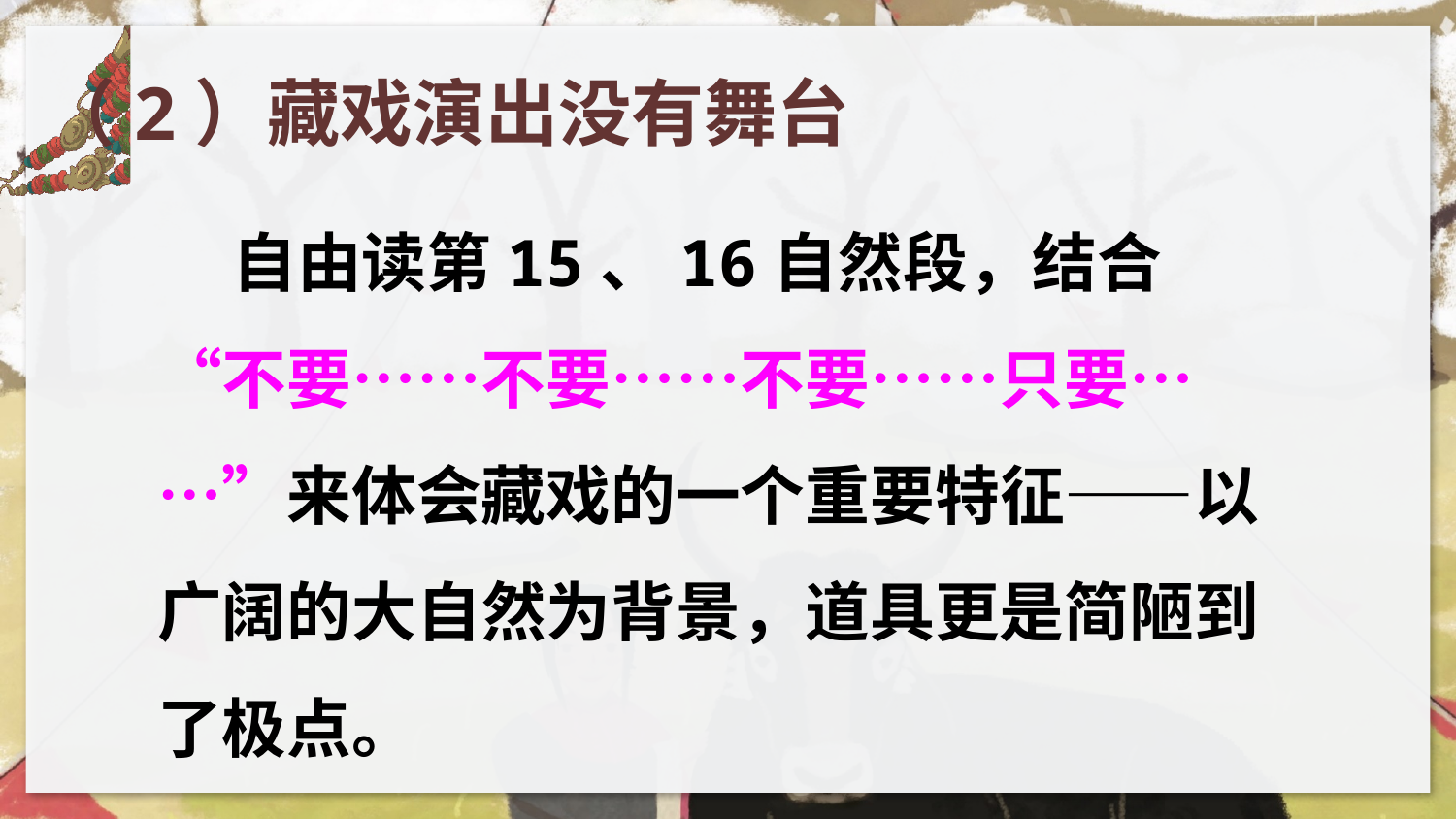

（2）藏戏演出没有舞台
    自由读第15、16自然段，结合“不要……不要……不要……只要……”来体会藏戏的一个重要特征——以广阔的大自然为背景，道具更是简陋到了极点。